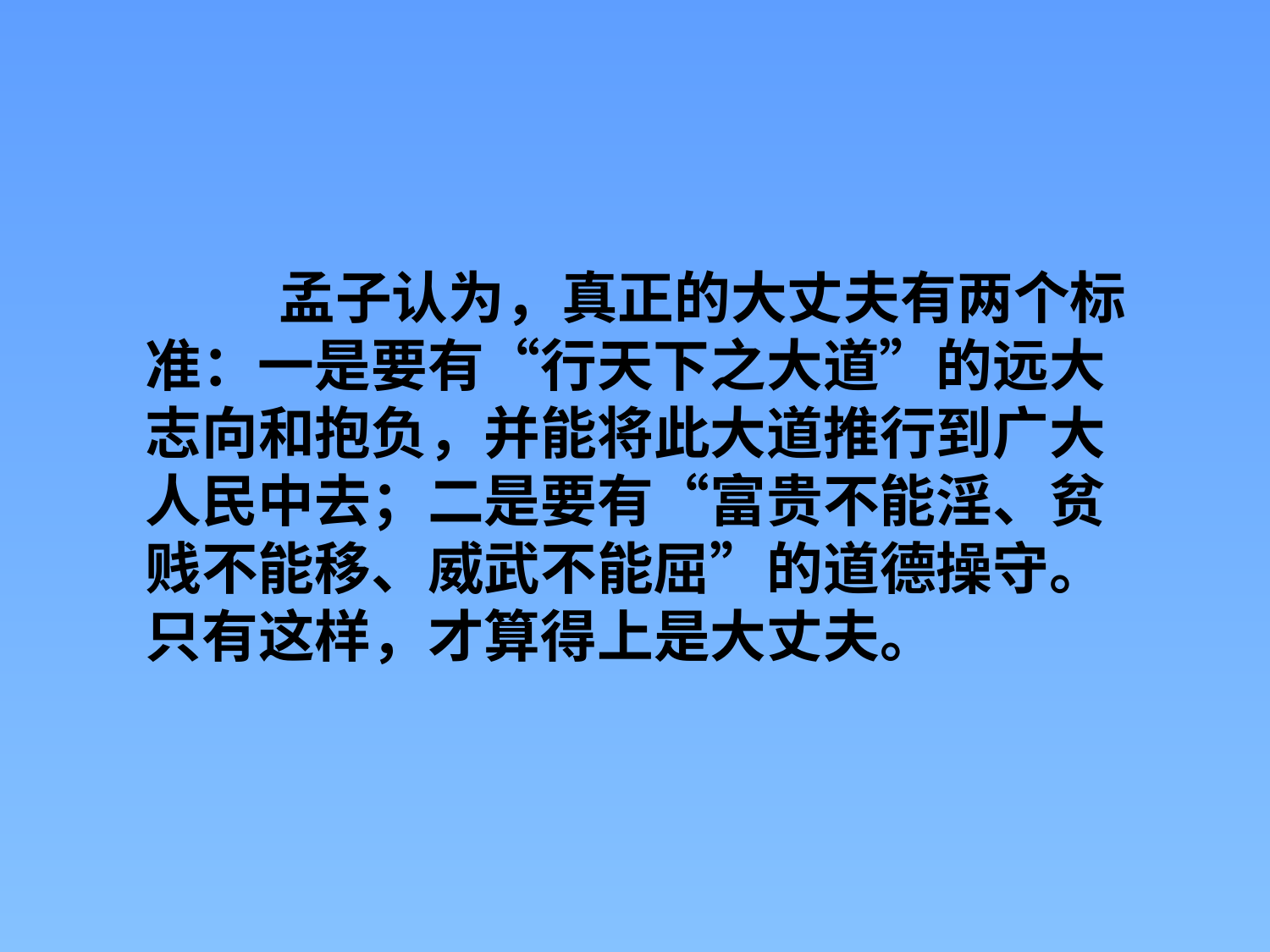

孟子认为，真正的大丈夫有两个标准：一是要有“行天下之大道”的远大志向和抱负，并能将此大道推行到广大人民中去；二是要有“富贵不能淫、贫贱不能移、威武不能屈”的道德操守。只有这样，才算得上是大丈夫。